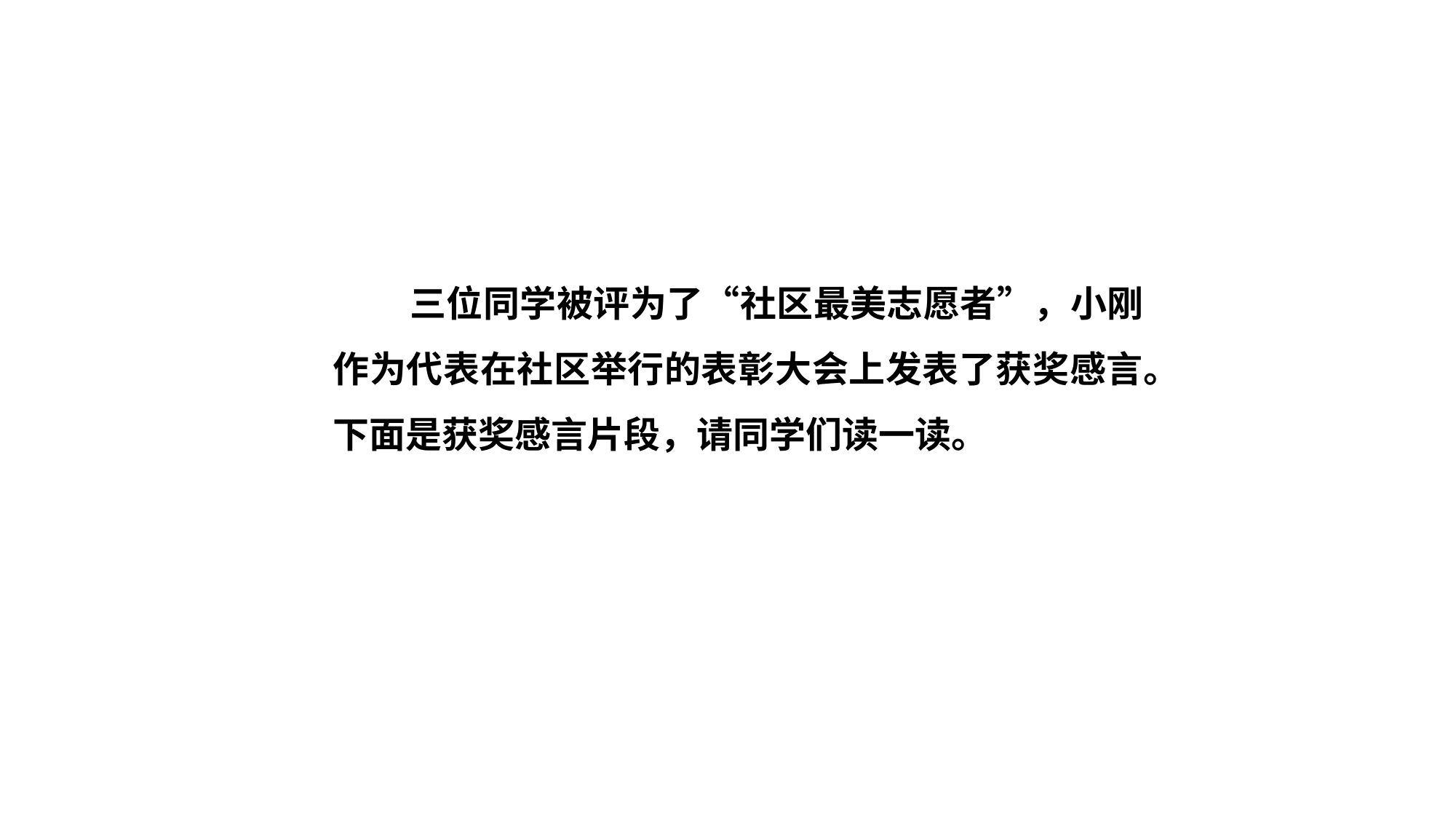

三位同学被评为了“社区最美志愿者”，小刚作为代表在社区举行的表彰大会上发表了获奖感言。下面是获奖感言片段，请同学们读一读。